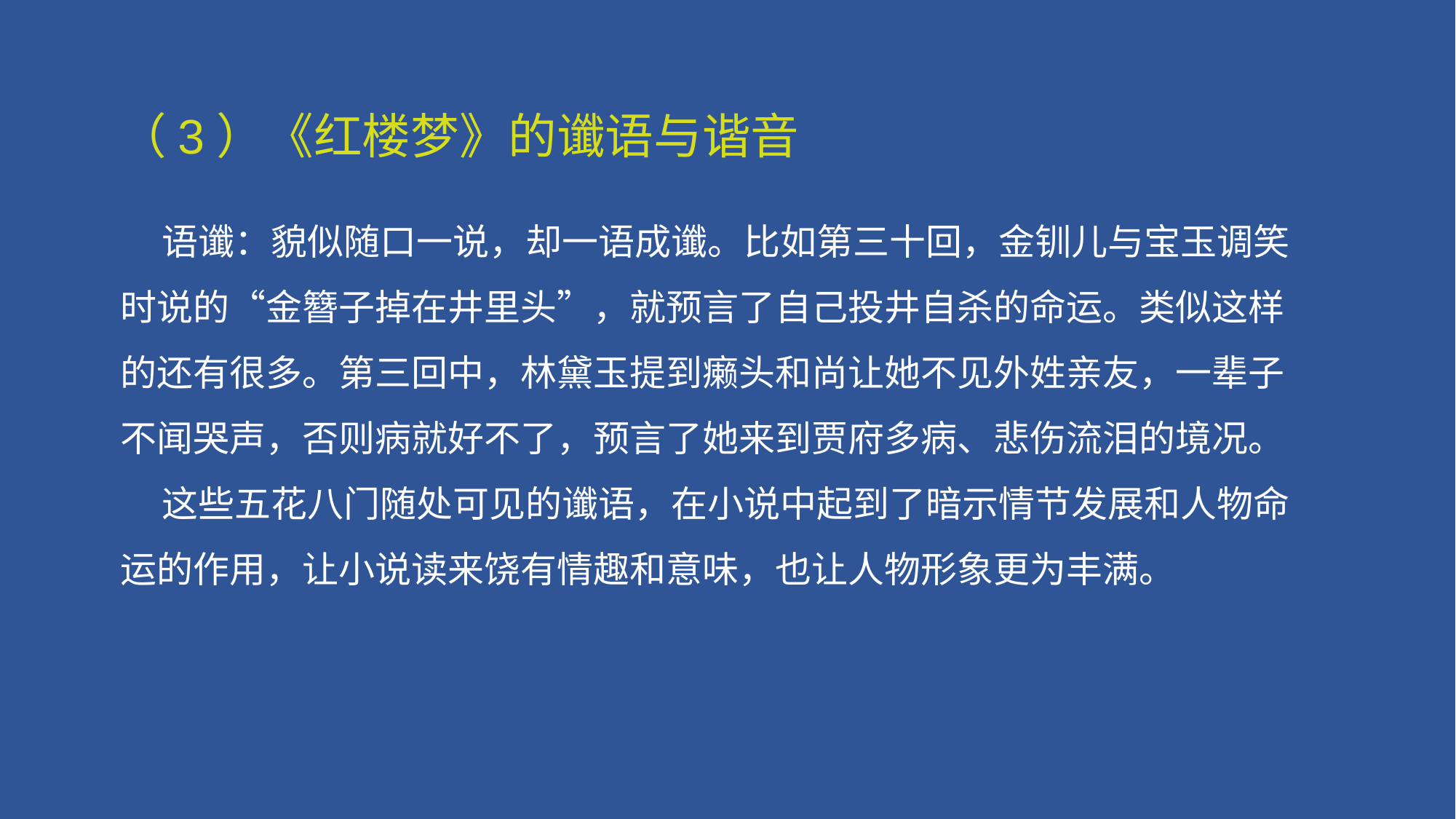

（3）《红楼梦》的谶语与谐音
    语谶：貌似随口一说，却一语成谶。比如第三十回，金钏儿与宝玉调笑时说的“金簪子掉在井里头”，就预言了自己投井自杀的命运。类似这样的还有很多。第三回中，林黛玉提到癞头和尚让她不见外姓亲友，一辈子不闻哭声，否则病就好不了，预言了她来到贾府多病、悲伤流泪的境况。
    这些五花八门随处可见的谶语，在小说中起到了暗示情节发展和人物命运的作用，让小说读来饶有情趣和意味，也让人物形象更为丰满。